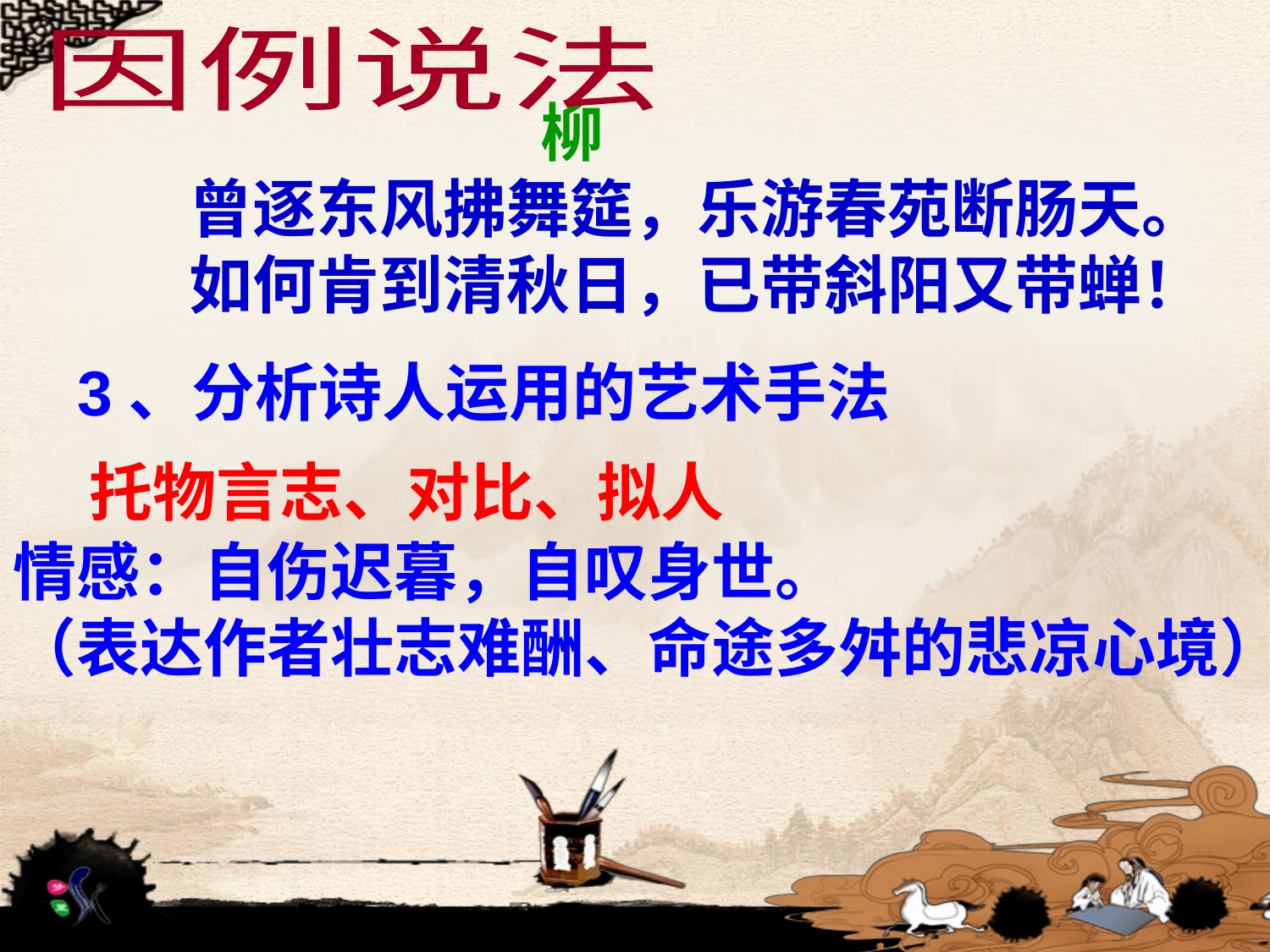

因例说法
                                          柳
   曾逐东风拂舞筵，乐游春苑断肠天。
   如何肯到清秋日，已带斜阳又带蝉！

3、分析诗人运用的艺术手法
托物言志、对比、拟人
情感：自伤迟暮，自叹身世。
（表达作者壮志难酬、命途多舛的悲凉心境）